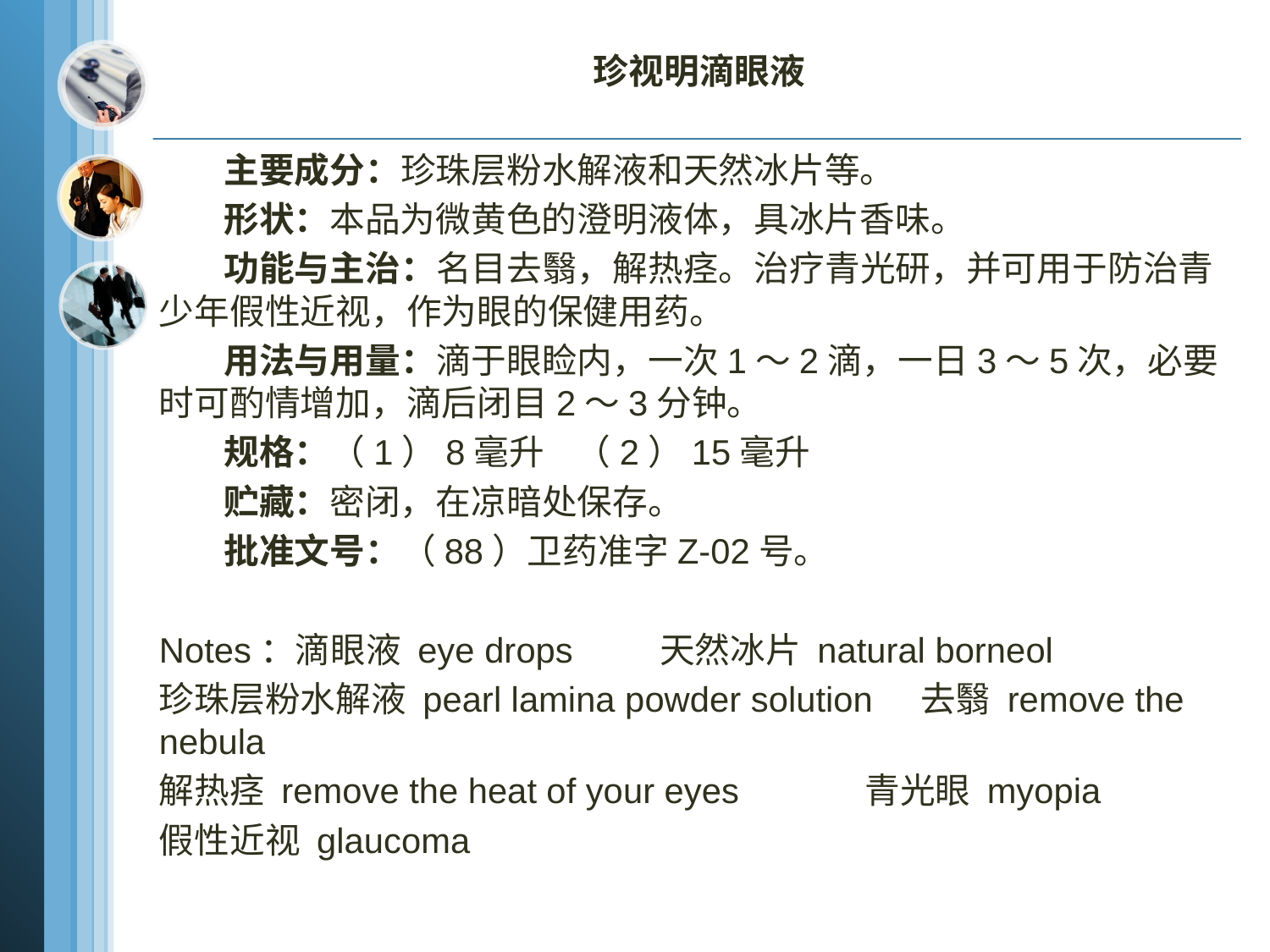

珍视明滴眼液

       主要成分：珍珠层粉水解液和天然冰片等。
       形状：本品为微黄色的澄明液体，具冰片香味。
       功能与主治：名目去翳，解热痉。治疗青光研，并可用于防治青少年假性近视，作为眼的保健用药。
       用法与用量：滴于眼睑内，一次1～2滴，一日3～5次，必要时可酌情增加，滴后闭目2～3分钟。
       规格：（1）8毫升    （2）15毫升
       贮藏：密闭，在凉暗处保存。
       批准文号：（88）卫药准字Z-02号。

Notes：滴眼液 eye drops        天然冰片 natural borneol
珍珠层粉水解液 pearl lamina powder solution    去翳 remove the nebula
解热痉 remove the heat of your eyes            青光眼 myopia
假性近视 glaucoma